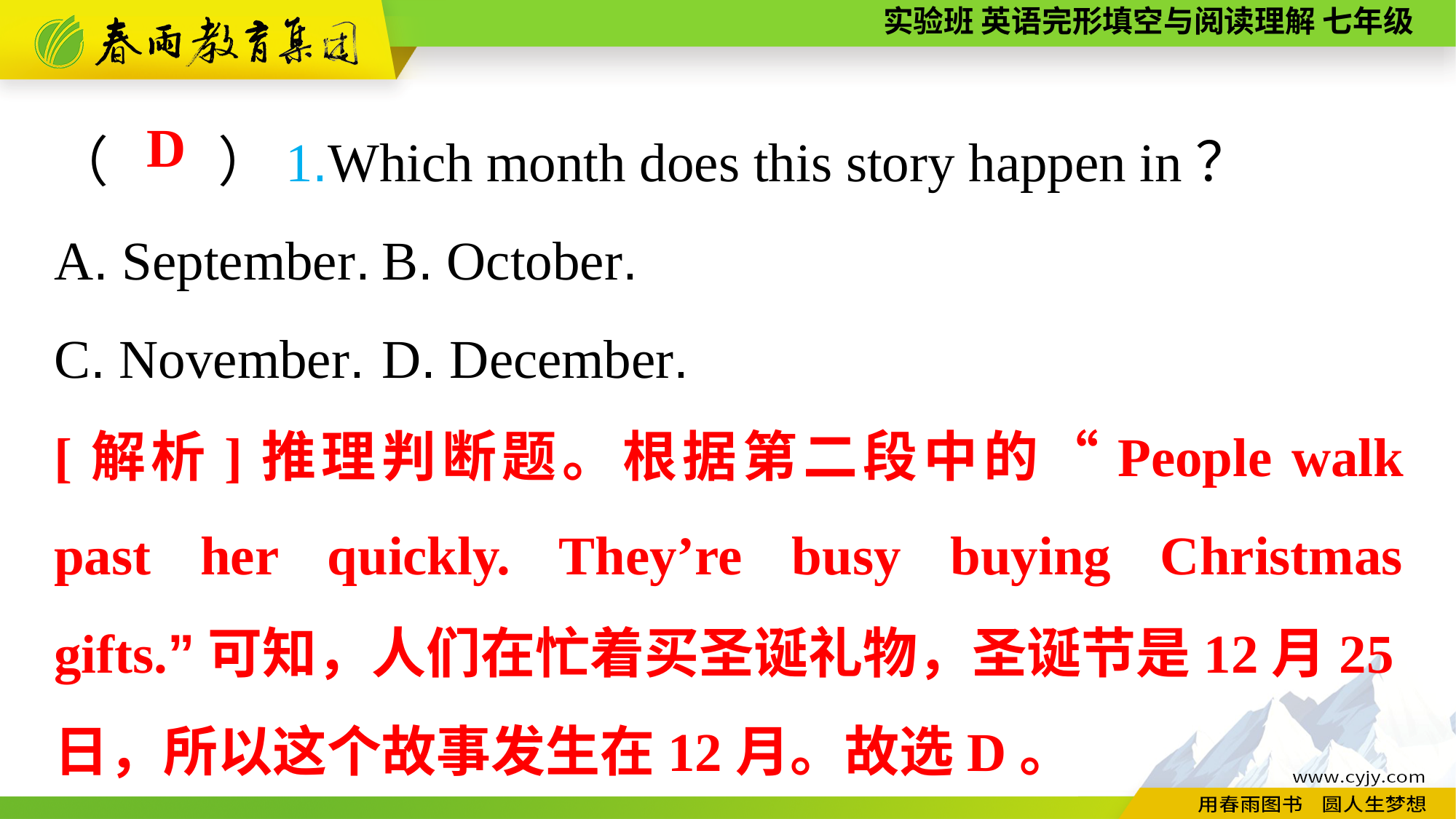

（　　）1.Which month does this story happen in？
A. September.	B. October.
C. November.	D. December.
D
[解析]推理判断题。根据第二段中的“People walk past her quickly. They’re busy buying Christmas gifts.”可知，人们在忙着买圣诞礼物，圣诞节是12月25日，所以这个故事发生在12月。故选D。